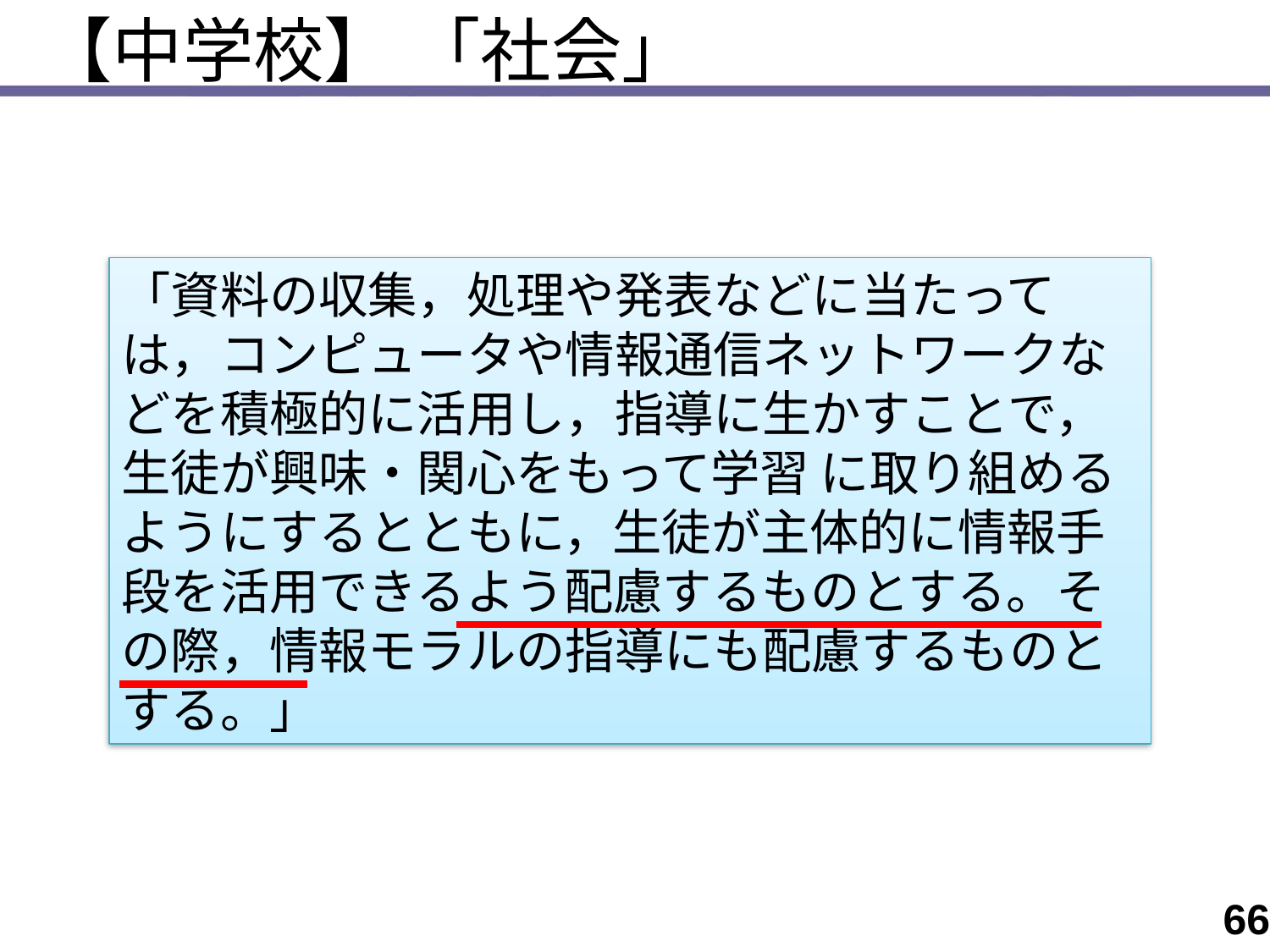

【中学校】 「社会」
「資料の収集，処理や発表などに当たっては，コンピュータや情報通信ネットワークなどを積極的に活用し，指導に生かすことで，生徒が興味・関心をもって学習 に取り組めるようにするとともに，生徒が主体的に情報手段を活用できるよう配慮するものとする。その際，情報モラルの指導にも配慮するものとする。」
66